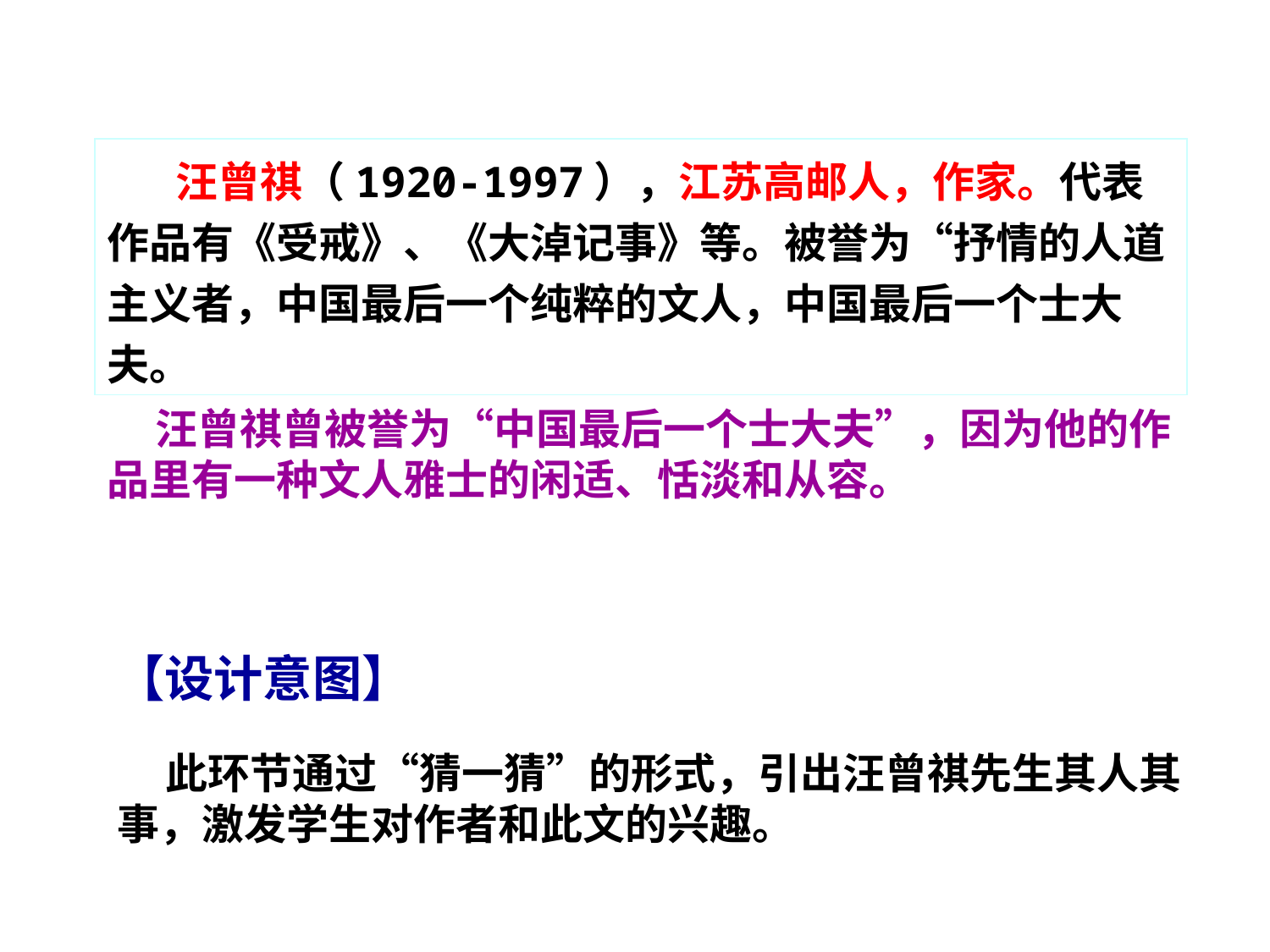

汪曾祺（1920-1997），江苏高邮人，作家。代表作品有《受戒》、《大淖记事》等。被誉为“抒情的人道主义者，中国最后一个纯粹的文人，中国最后一个士大夫。
    汪曾祺曾被誉为“中国最后一个士大夫”，因为他的作品里有一种文人雅士的闲适、恬淡和从容。
 【设计意图】
    此环节通过“猜一猜”的形式，引出汪曾祺先生其人其事，激发学生对作者和此文的兴趣。